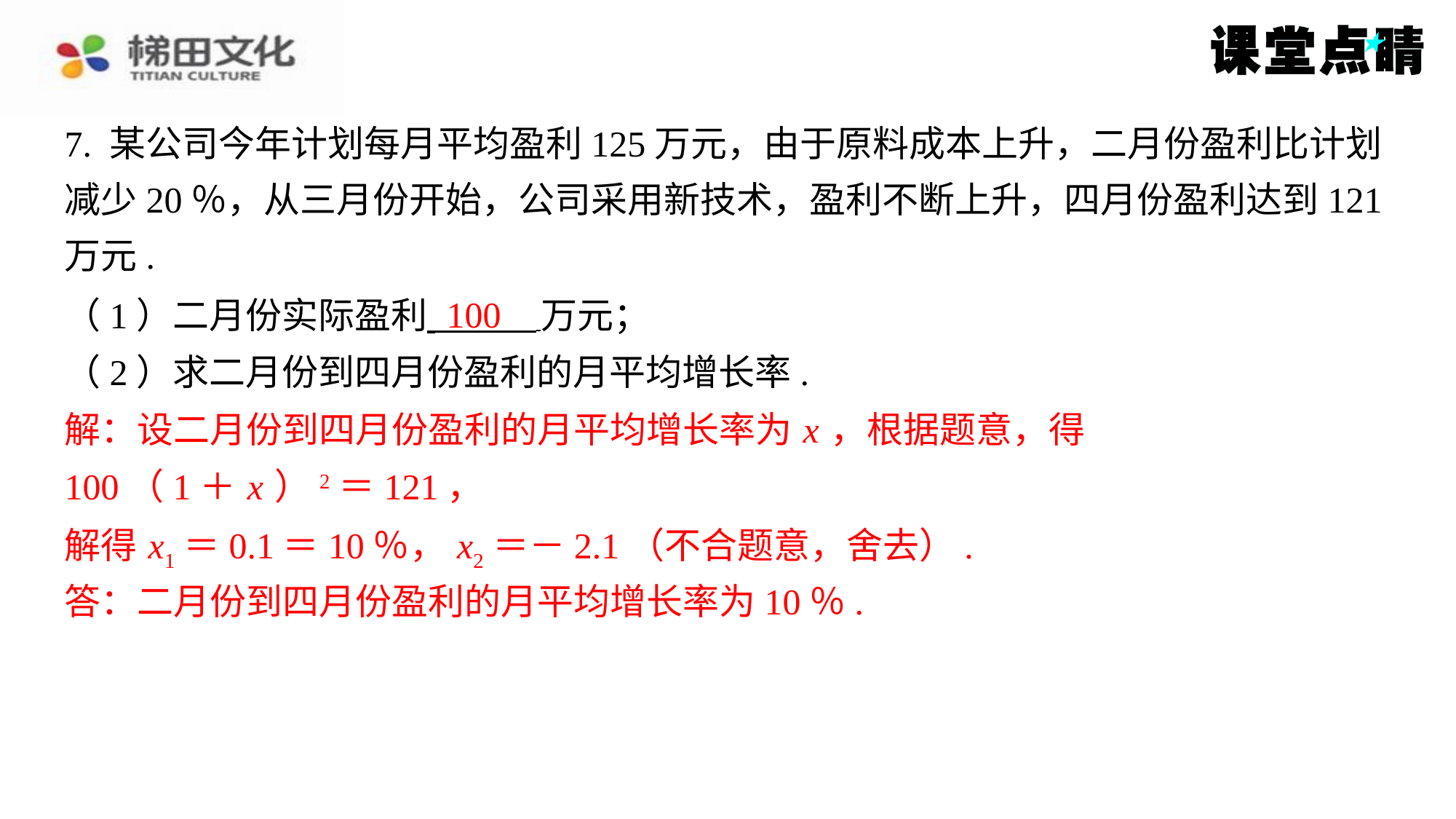

7. 某公司今年计划每月平均盈利125万元，由于原料成本上升，二月份盈利比计划
减少20％，从三月份开始，公司采用新技术，盈利不断上升，四月份盈利达到121
万元.
100
（1）二月份实际盈利                 万元；
（2）求二月份到四月份盈利的月平均增长率.
解：设二月份到四月份盈利的月平均增长率为 x ，根据题意，得
解：设二月份到四月份盈利的月平均增长率为 x ，根据题意，得
100（1＋ x ）2＝121，
100（1＋ x ）2＝121，
解得 x1＝0.1＝10％， x2＝－2.1（不合题意，舍去）.
解得 x1＝0.1＝10％， x2＝－2.1（不合题意，舍去）.
答：二月份到四月份盈利的月平均增长率为10％.
答：二月份到四月份盈利的月平均增长率为10％.